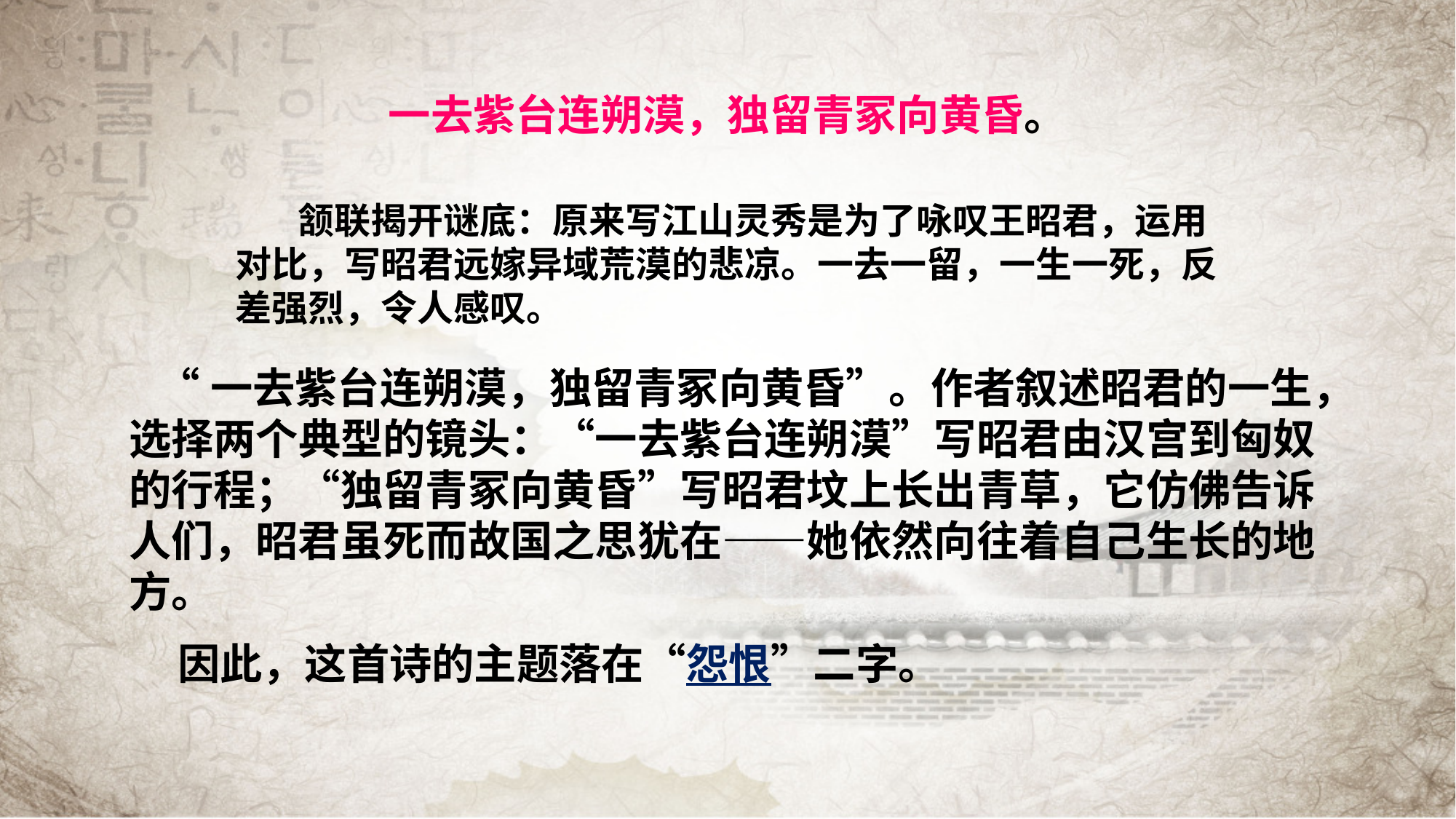

一去紫台连朔漠，独留青冢向黄昏。

        颔联揭开谜底：原来写江山灵秀是为了咏叹王昭君，运用对比，写昭君远嫁异域荒漠的悲凉。一去一留，一生一死，反差强烈，令人感叹。
   “一去紫台连朔漠，独留青冢向黄昏”。作者叙述昭君的一生，选择两个典型的镜头：“一去紫台连朔漠”写昭君由汉宫到匈奴的行程；“独留青冢向黄昏”写昭君坟上长出青草，它仿佛告诉人们，昭君虽死而故国之思犹在——她依然向往着自己生长的地方。
    因此，这首诗的主题落在“怨恨”二字。